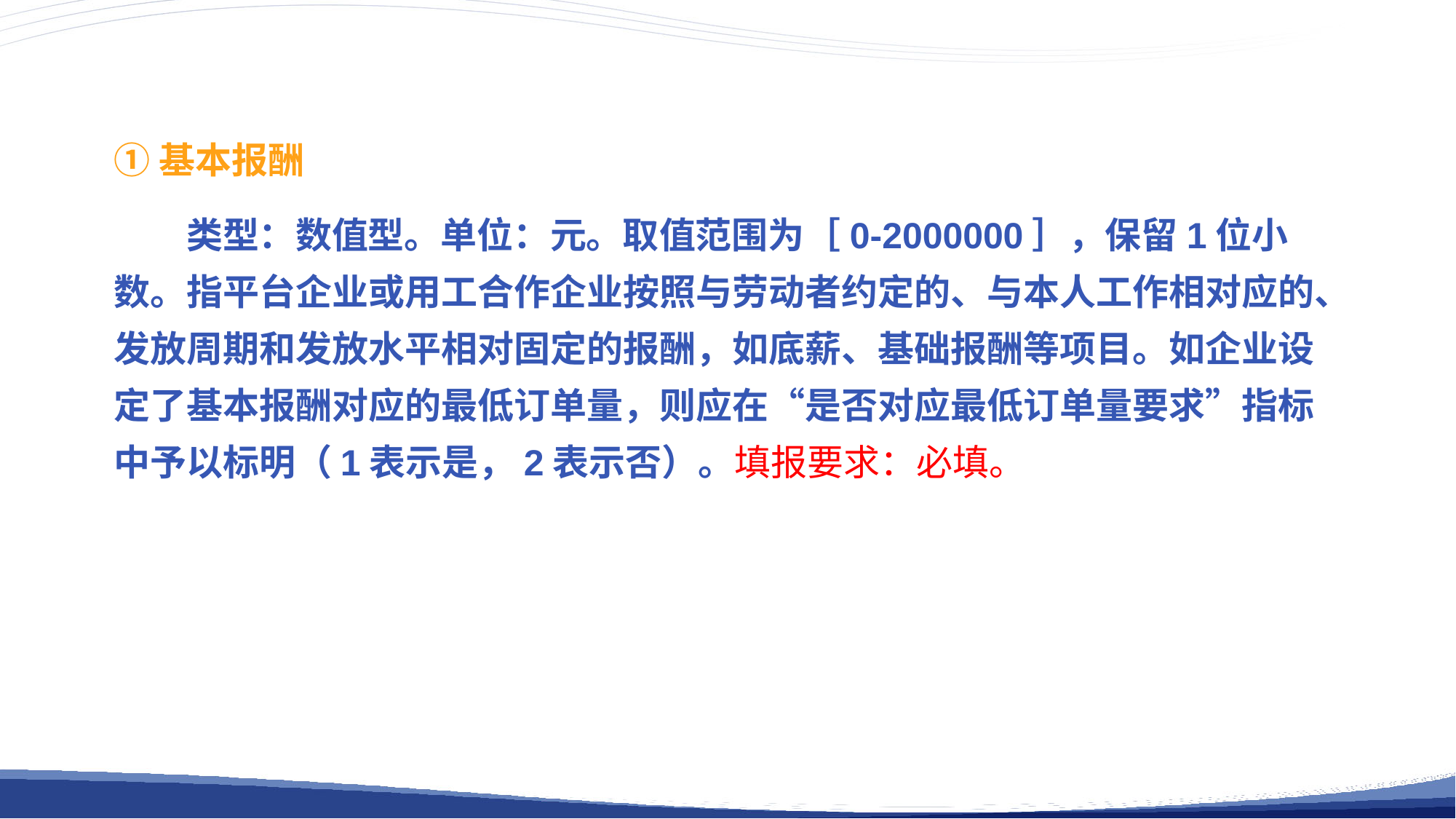

①基本报酬
类型：数值型。单位：元。取值范围为［0-2000000］，保留1位小数。指平台企业或用工合作企业按照与劳动者约定的、与本人工作相对应的、发放周期和发放水平相对固定的报酬，如底薪、基础报酬等项目。如企业设定了基本报酬对应的最低订单量，则应在“是否对应最低订单量要求”指标中予以标明（1表示是，2表示否）。填报要求：必填。